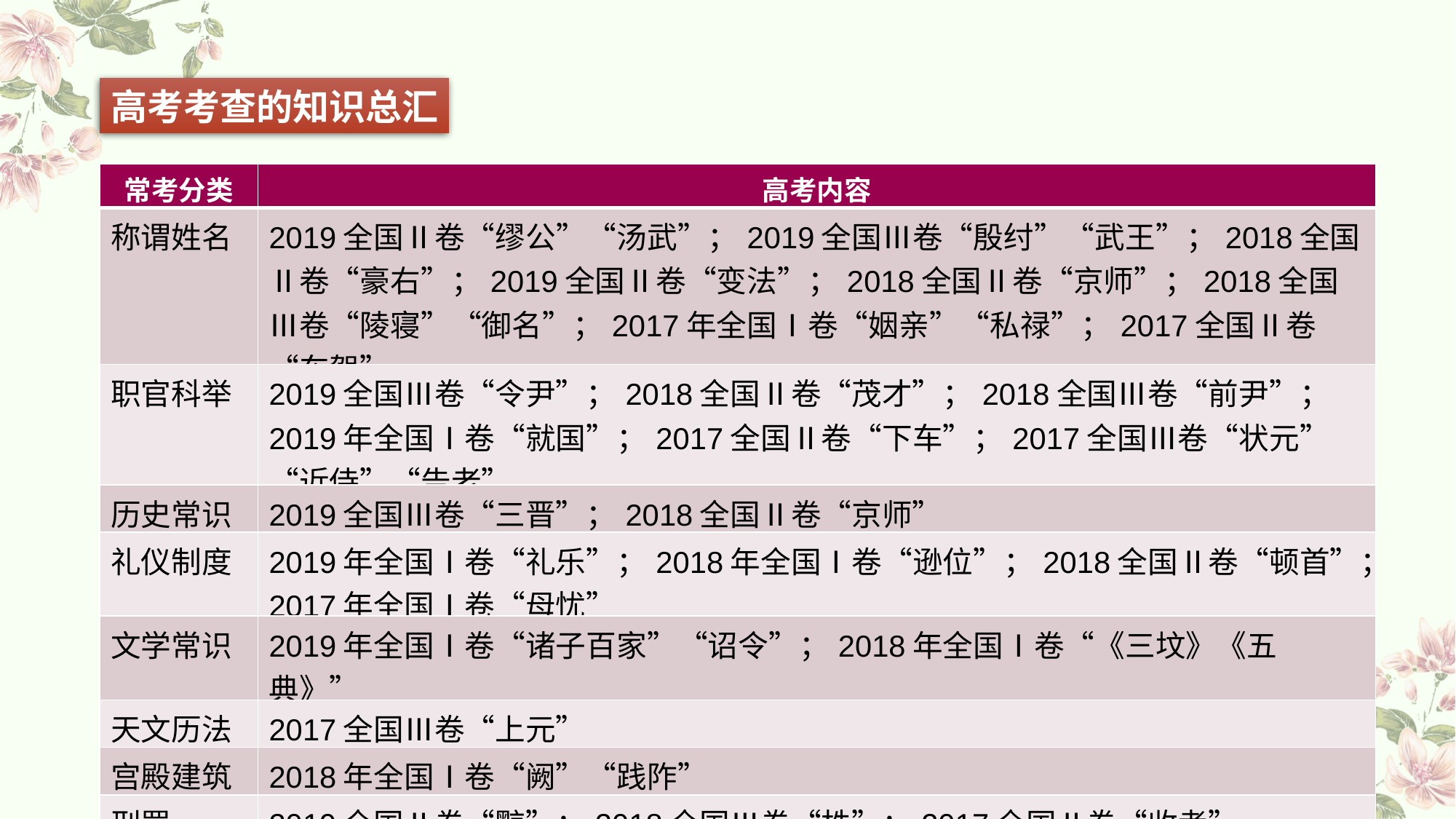

高考考查的知识总汇
| 常考分类 | 高考内容 |
| --- | --- |
| 称谓姓名 | 2019全国Ⅱ卷“缪公”“汤武”；2019全国Ⅲ卷“殷纣”“武王”；2018全国Ⅱ卷“豪右”；2019全国Ⅱ卷“变法”；2018全国Ⅱ卷“京师”；2018全国Ⅲ卷“陵寝”“御名”；2017年全国Ⅰ卷“姻亲”“私禄”；2017全国Ⅱ卷“车驾” |
| 职官科举 | 2019全国Ⅲ卷“令尹”；2018全国Ⅱ卷“茂才”；2018全国Ⅲ卷“前尹”；2019年全国Ⅰ卷“就国”；2017全国Ⅱ卷“下车”；2017全国Ⅲ卷“状元”“近侍”“告老” |
| 历史常识 | 2019全国Ⅲ卷“三晋”；2018全国Ⅱ卷“京师” |
| 礼仪制度 | 2019年全国Ⅰ卷“礼乐”；2018年全国Ⅰ卷“逊位”；2018全国Ⅱ卷“顿首”；2017年全国Ⅰ卷“母忧” |
| 文学常识 | 2019年全国Ⅰ卷“诸子百家”“诏令”；2018年全国Ⅰ卷“《三坟》《五典》” |
| 天文历法 | 2017全国Ⅲ卷“上元” |
| 宫殿建筑 | 2018年全国Ⅰ卷“阙”“践阼” |
| 刑罚 | 2019全国Ⅱ卷“黥”；2018全国Ⅲ卷“株”；2017全国Ⅱ卷“收考” |